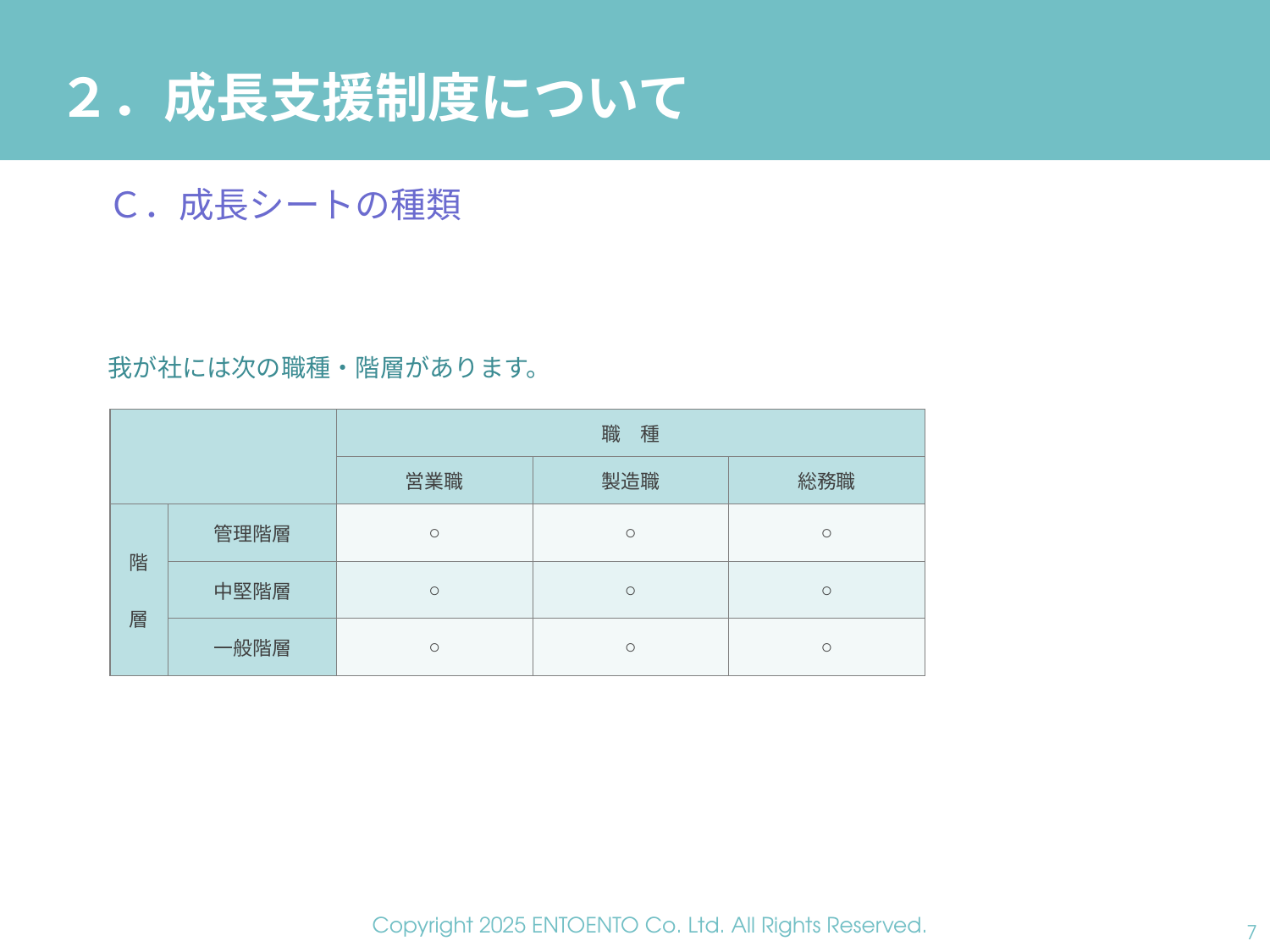

# ２．成長支援制度について
Ｃ．成長シートの種類

我が社には次の職種・階層があります。
|  |  | 職　種 |  |  |
| --- | --- | --- | --- | --- |
|  |  | 営業職 | 製造職 | 総務職 |
| 階　層 | 管理階層 | ○ | ○ | ○ |
|  | 中堅階層 | ○ | ○ | ○ |
|  | 一般階層 | ○ | ○ | ○ |
Copyright 2025 ENTOENTO Co. Ltd. All Rights Reserved.
7